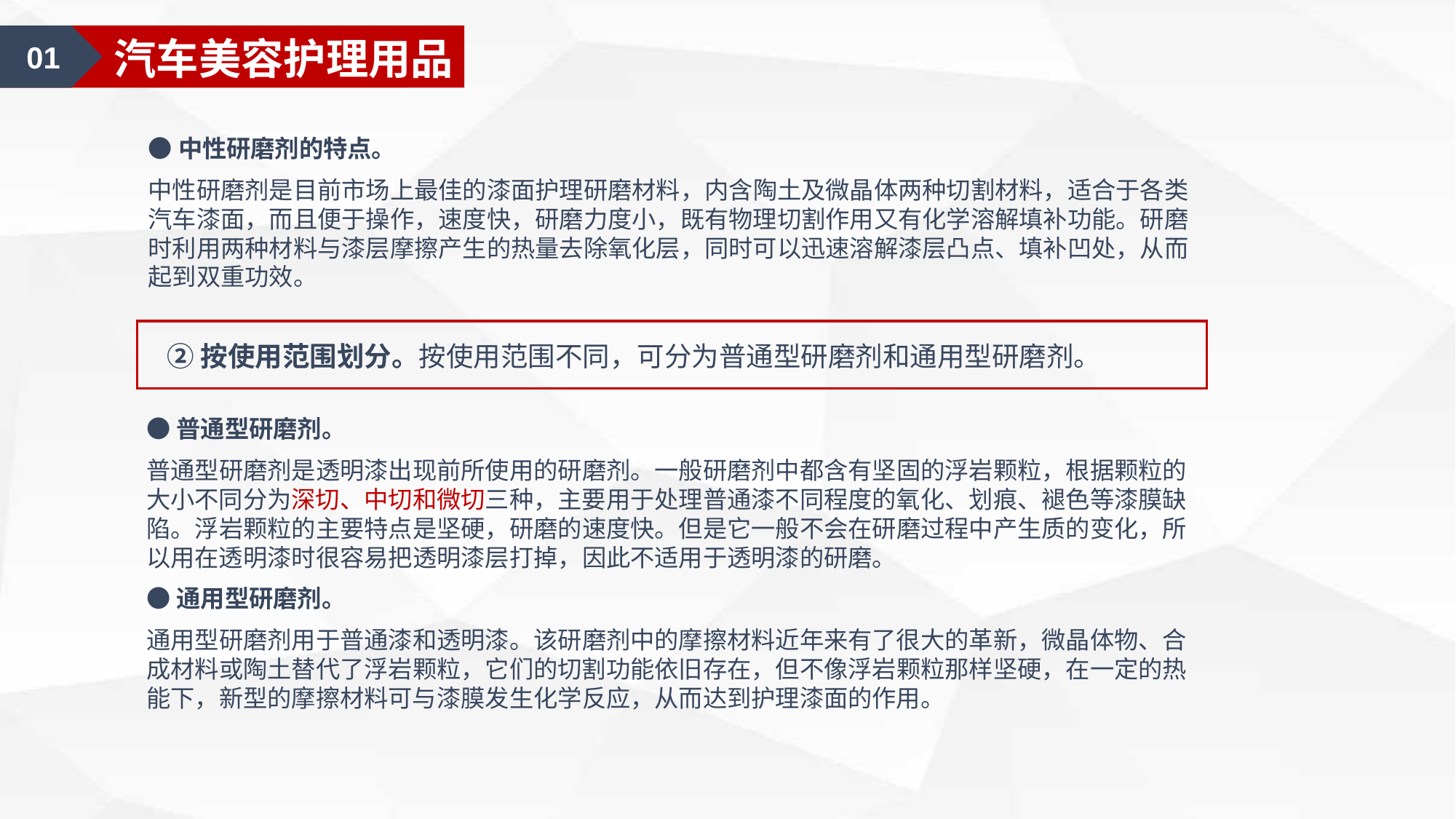

01
汽车美容认知

01
汽车美容护理用品
●中性研磨剂的特点。
中性研磨剂是目前市场上最佳的漆面护理研磨材料，内含陶土及微晶体两种切割材料，适合于各类汽车漆面，而且便于操作，速度快，研磨力度小，既有物理切割作用又有化学溶解填补功能。研磨时利用两种材料与漆层摩擦产生的热量去除氧化层，同时可以迅速溶解漆层凸点、填补凹处，从而起到双重功效。

②按使用范围划分。按使用范围不同，可分为普通型研磨剂和通用型研磨剂。
●普通型研磨剂。
普通型研磨剂是透明漆出现前所使用的研磨剂。一般研磨剂中都含有坚固的浮岩颗粒，根据颗粒的大小不同分为深切、中切和微切三种，主要用于处理普通漆不同程度的氧化、划痕、褪色等漆膜缺陷。浮岩颗粒的主要特点是坚硬，研磨的速度快。但是它一般不会在研磨过程中产生质的变化，所以用在透明漆时很容易把透明漆层打掉，因此不适用于透明漆的研磨。
●通用型研磨剂。
通用型研磨剂用于普通漆和透明漆。该研磨剂中的摩擦材料近年来有了很大的革新，微晶体物、合成材料或陶土替代了浮岩颗粒，它们的切割功能依旧存在，但不像浮岩颗粒那样坚硬，在一定的热能下，新型的摩擦材料可与漆膜发生化学反应，从而达到护理漆面的作用。